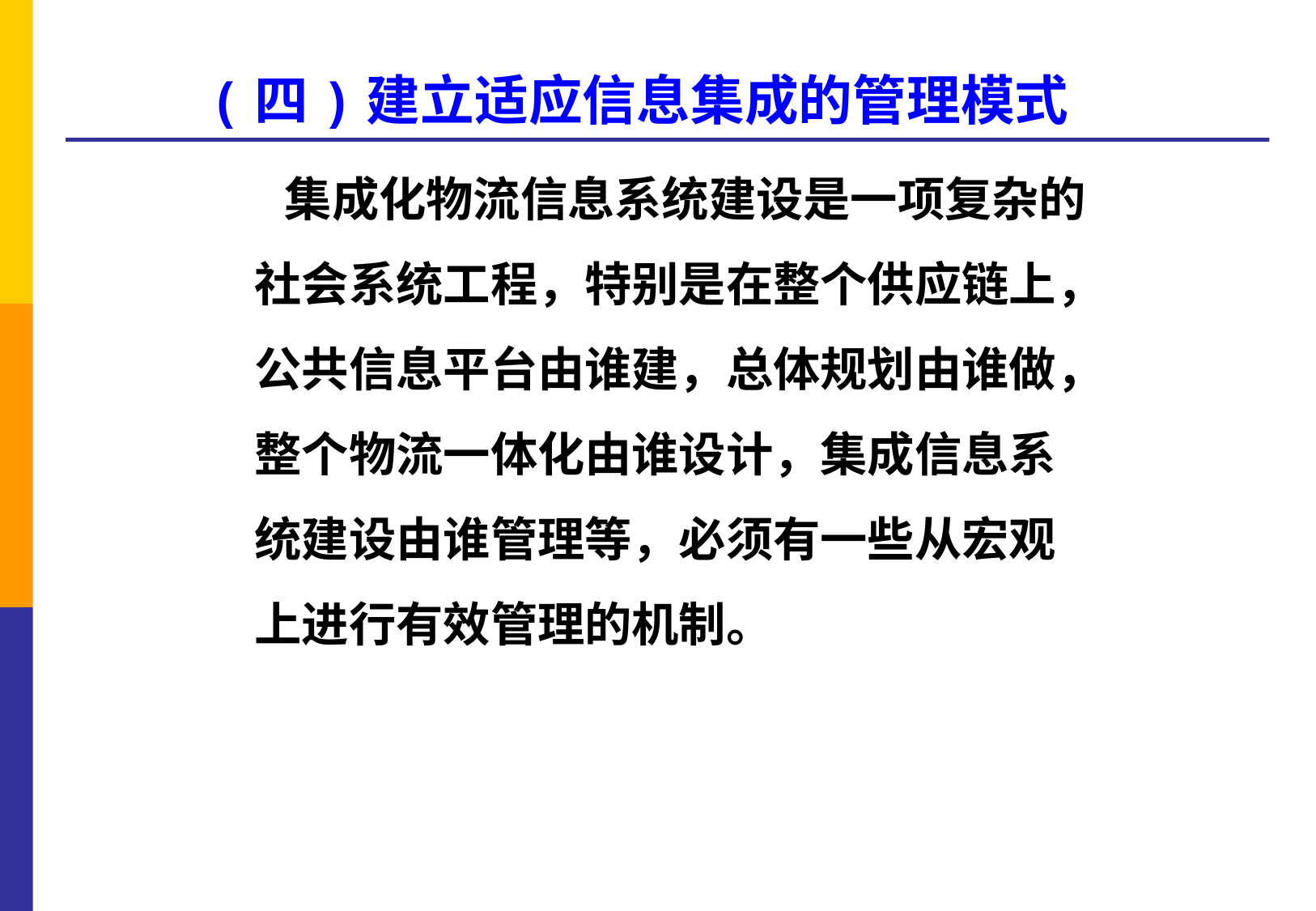

(四)建立适应信息集成的管理模式
      集成化物流信息系统建设是一项复杂的社会系统工程，特别是在整个供应链上，公共信息平台由谁建，总体规划由谁做，整个物流一体化由谁设计，集成信息系统建设由谁管理等，必须有一些从宏观上进行有效管理的机制。